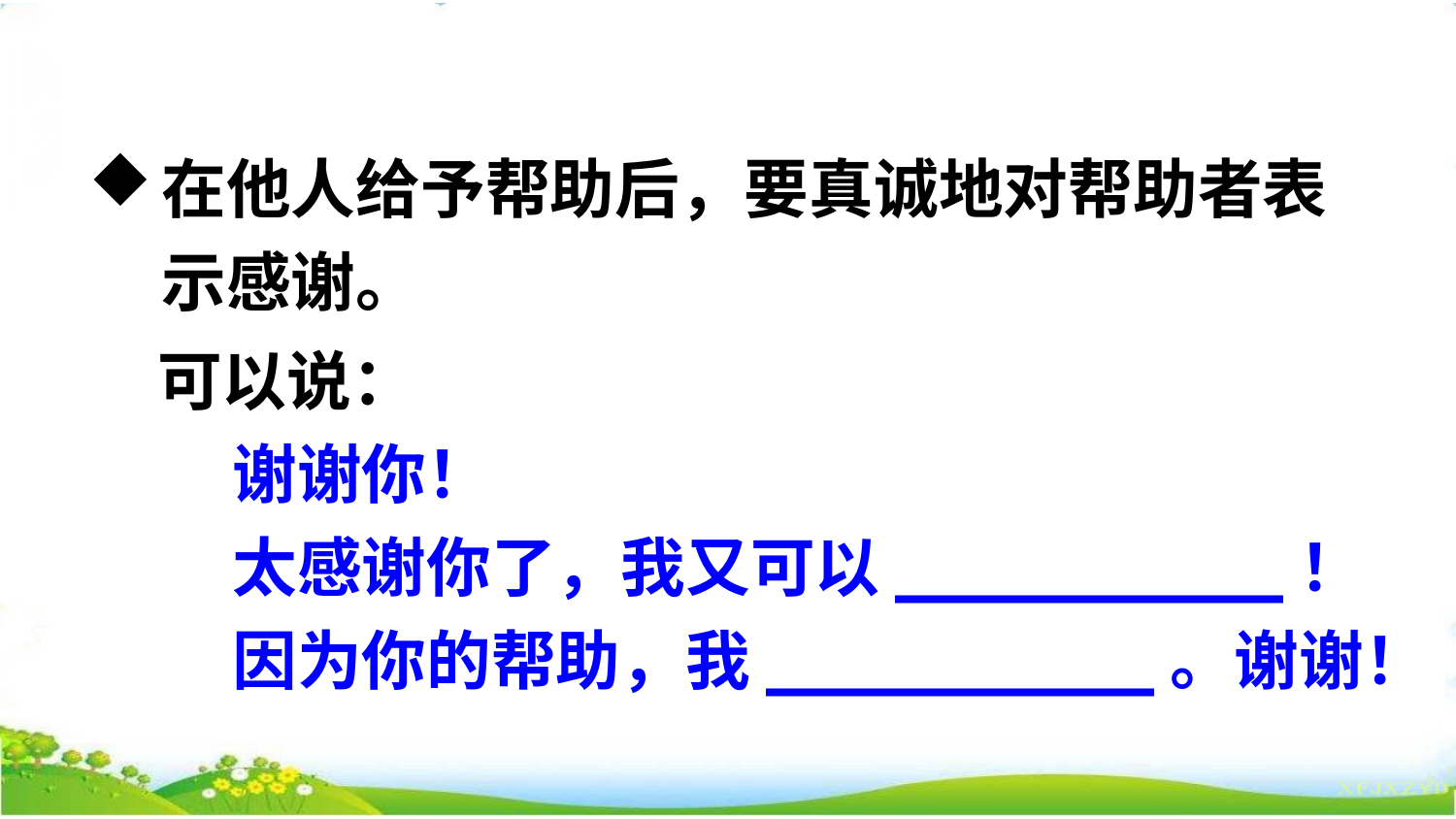

在他人给予帮助后，要真诚地对帮助者表示感谢。
可以说：
    谢谢你！
    太感谢你了，我又可以__________！
    因为你的帮助，我__________。谢谢！